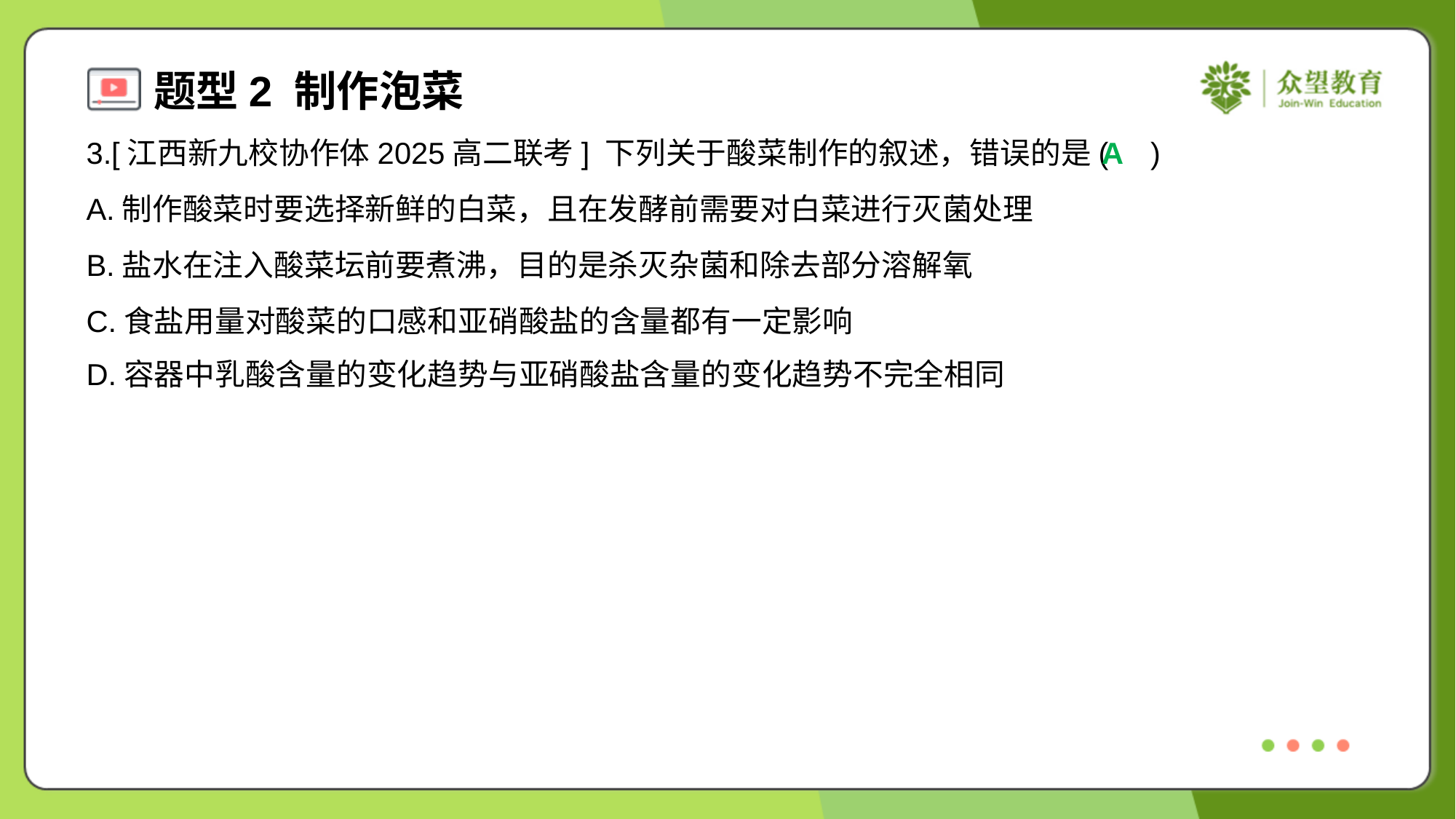

3.[江西新九校协作体2025高二联考] 下列关于酸菜制作的叙述，错误的是(     )
A
A.制作酸菜时要选择新鲜的白菜，且在发酵前需要对白菜进行灭菌处理
B.盐水在注入酸菜坛前要煮沸，目的是杀灭杂菌和除去部分溶解氧
C.食盐用量对酸菜的口感和亚硝酸盐的含量都有一定影响
D.容器中乳酸含量的变化趋势与亚硝酸盐含量的变化趋势不完全相同